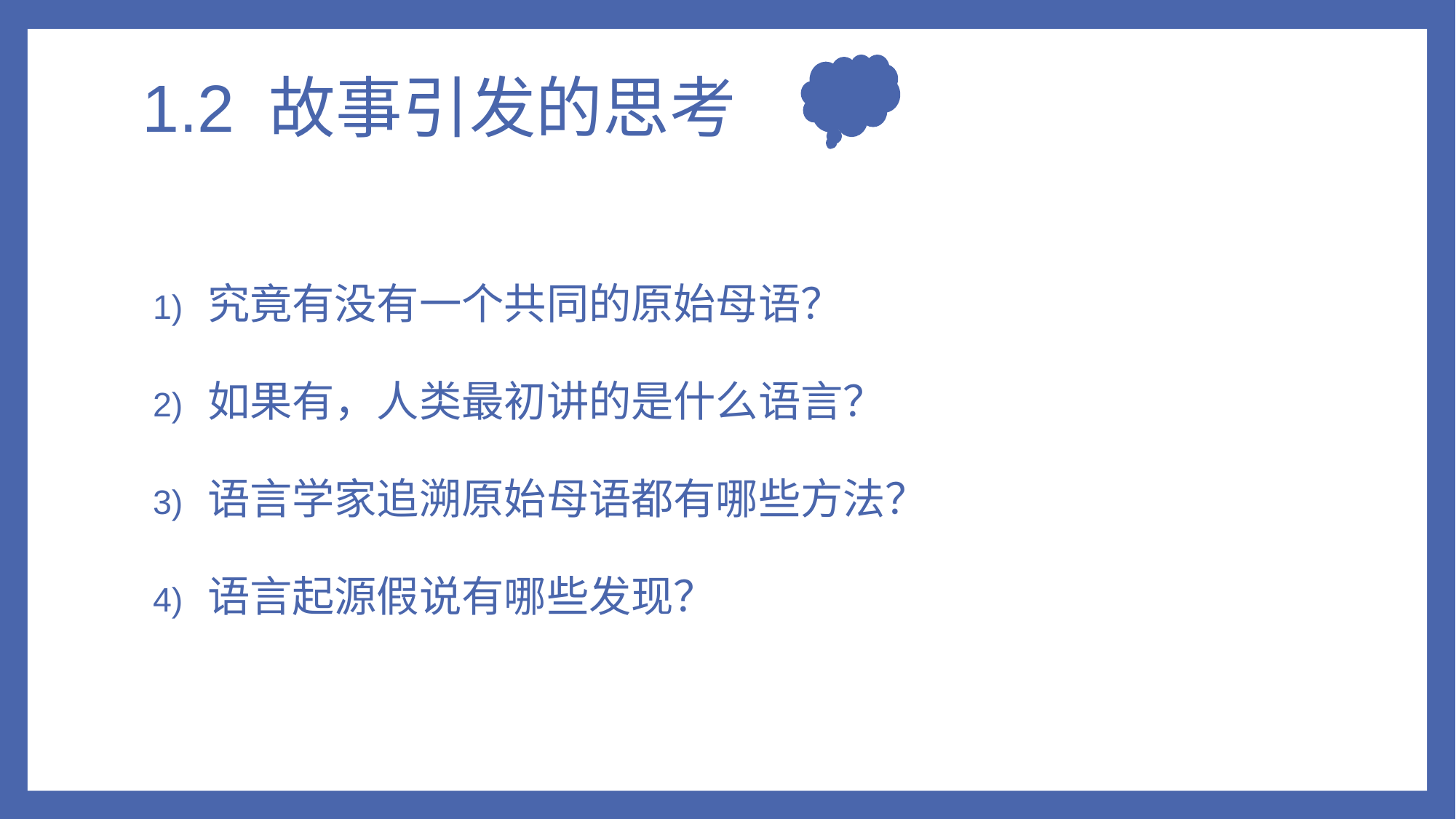

# 1.2 故事引发的思考

究竟有没有一个共同的原始母语？
如果有，人类最初讲的是什么语言？
语言学家追溯原始母语都有哪些方法？
语言起源假说有哪些发现？